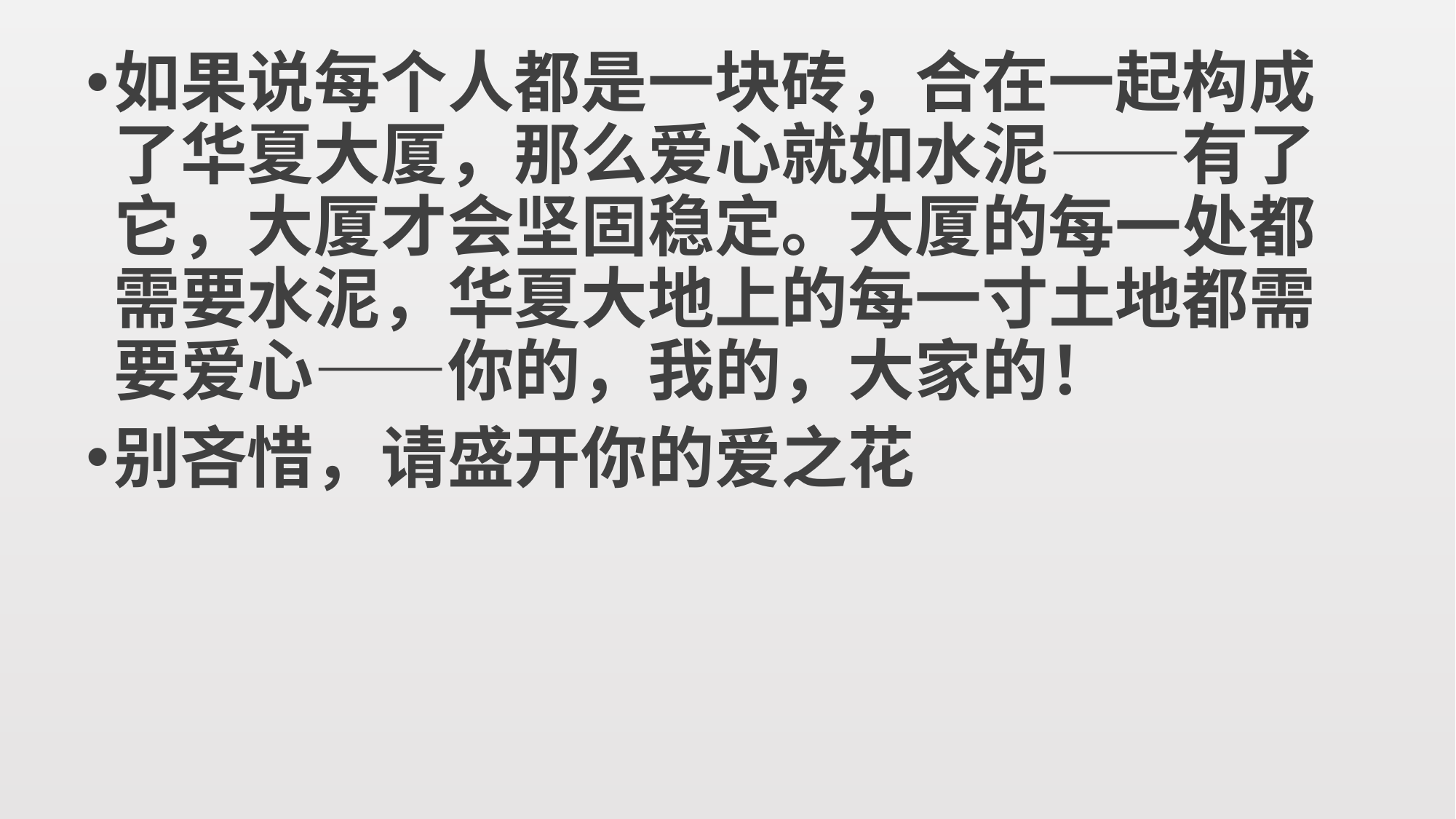

如果说每个人都是一块砖，合在一起构成了华夏大厦，那么爱心就如水泥——有了它，大厦才会坚固稳定。大厦的每一处都需要水泥，华夏大地上的每一寸土地都需要爱心――你的，我的，大家的！
别吝惜，请盛开你的爱之花